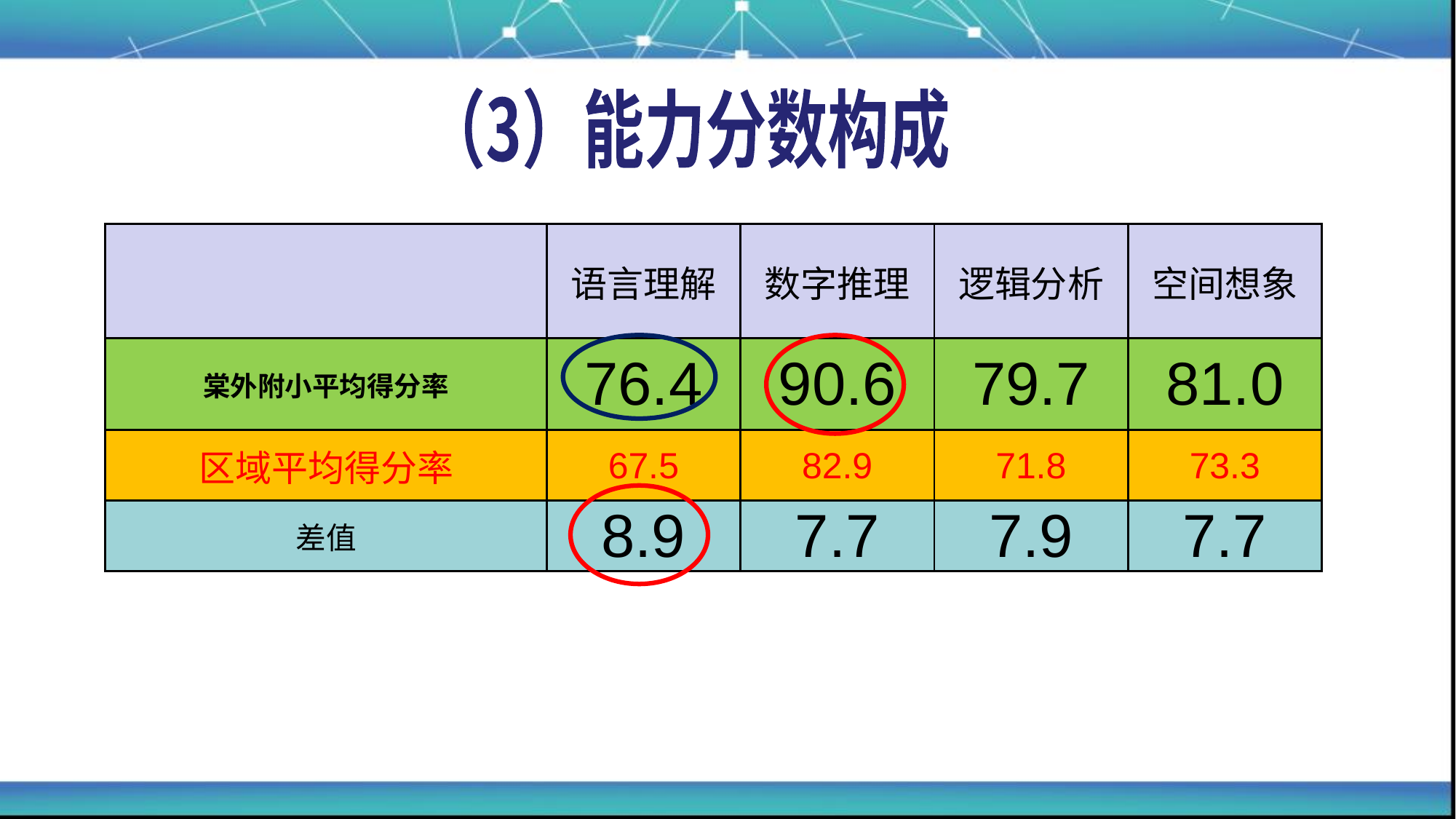

（3）能力分数构成
|  | 语言理解 | 数字推理 | 逻辑分析 | 空间想象 |
| --- | --- | --- | --- | --- |
| 棠外附小平均得分率 | 76.4 | 90.6 | 79.7 | 81.0 |
| 区域平均得分率 | 67.5 | 82.9 | 71.8 | 73.3 |
| 差值 | 8.9 | 7.7 | 7.9 | 7.7 |